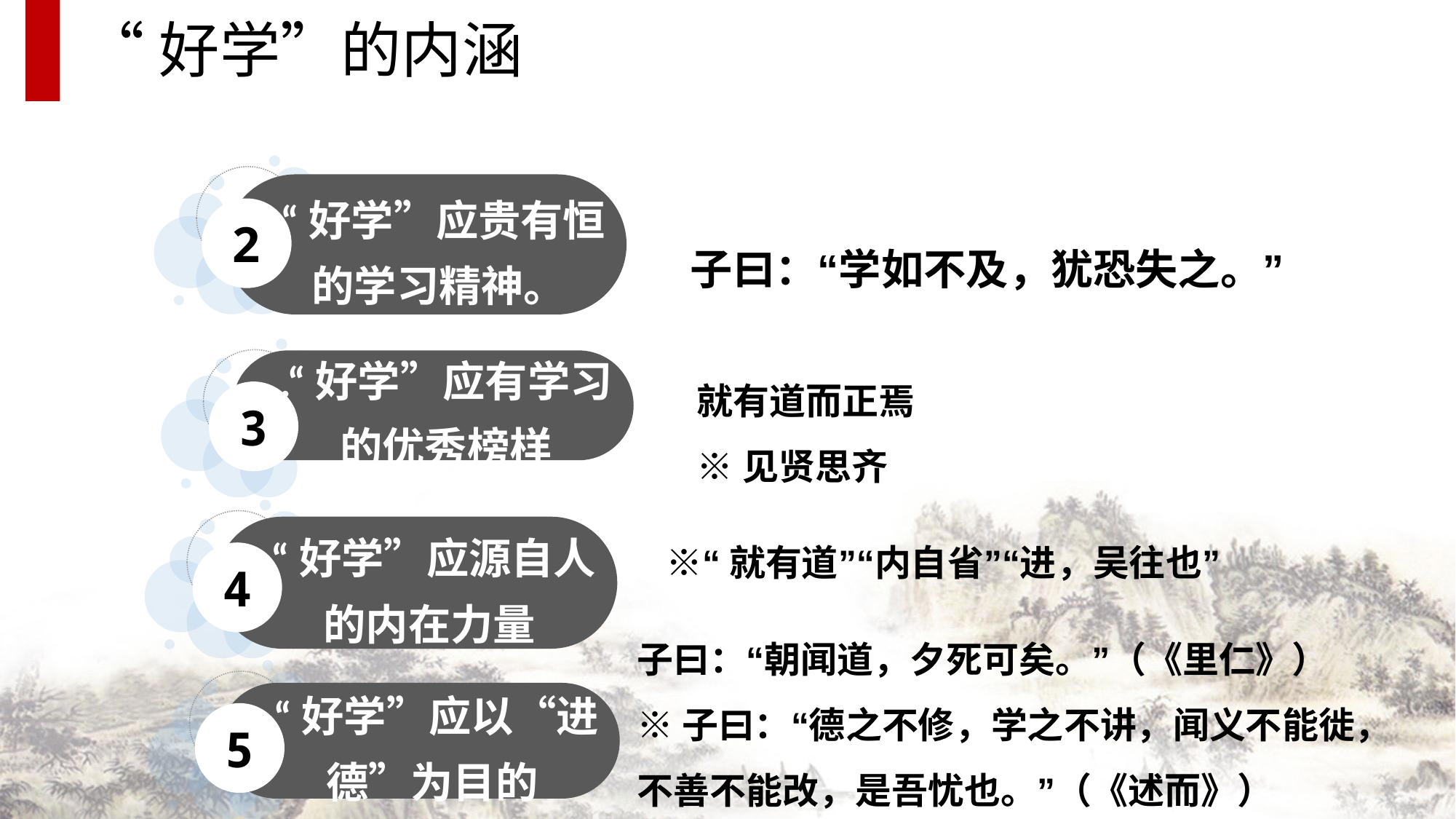

“好学”的内涵

.“好学”应贵有恒的学习精神。

2

子曰：“学如不及，犹恐失之。”

.“好学”应有学习的优秀榜样

3

就有道而正焉
※见贤思齐

.“好学”应源自人的内在力量

4

※“就有道”“内自省”“进，吴往也”
子曰：“朝闻道，夕死可矣。”（《里仁》）
※子曰：“德之不修，学之不讲，闻义不能徙，不善不能改，是吾忧也。”（《述而》）

.“好学”应以“进德”为目的

5